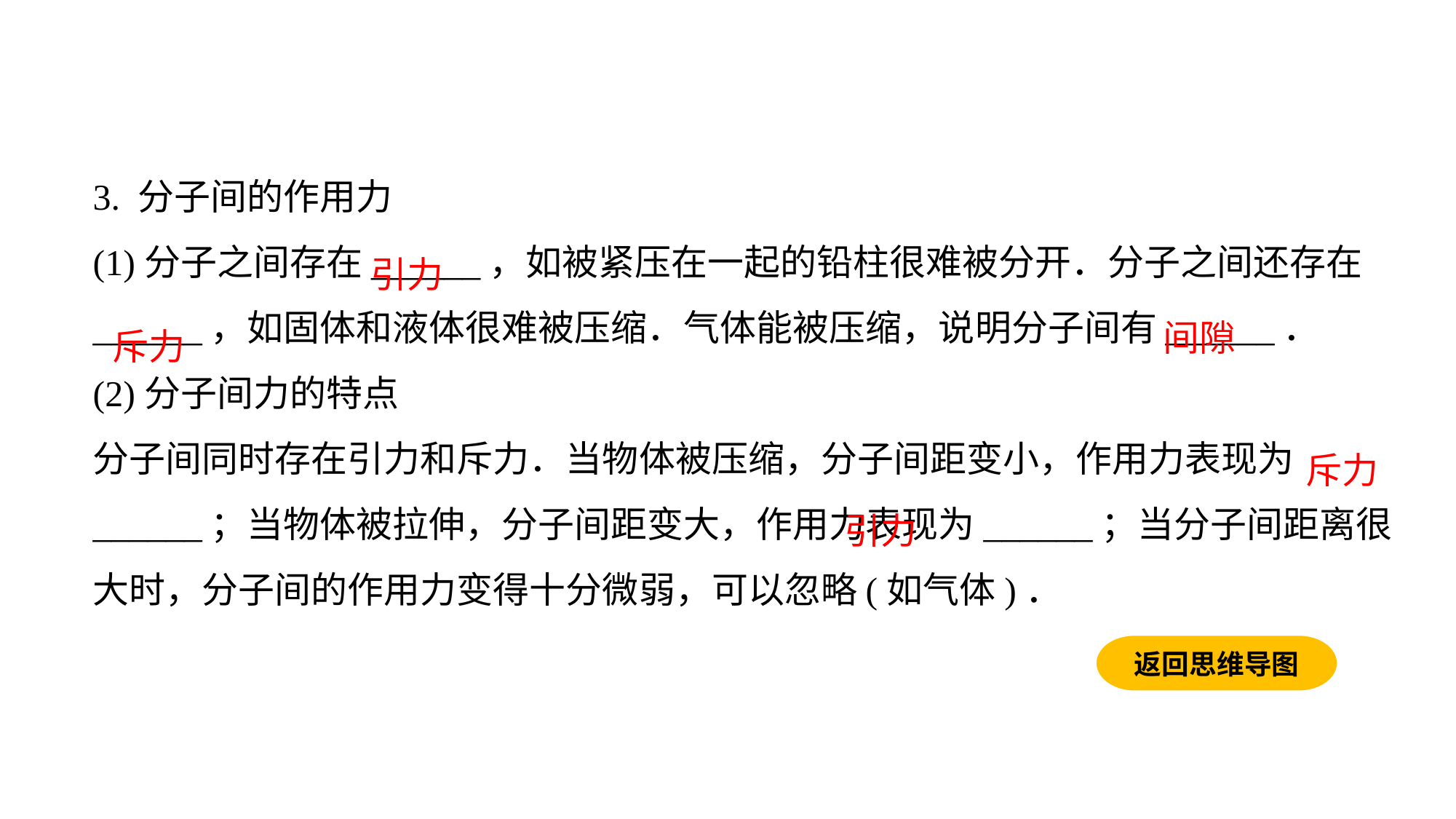

3. 分子间的作用力(1)分子之间存在______，如被紧压在一起的铅柱很难被分开．分子之间还存在______，如固体和液体很难被压缩．气体能被压缩，说明分子间有______．
(2)分子间力的特点分子间同时存在引力和斥力．当物体被压缩，分子间距变小，作用力表现为______；当物体被拉伸，分子间距变大，作用力表现为______；当分子间距离很大时，分子间的作用力变得十分微弱，可以忽略(如气体)．

引力
间隙
斥力
斥力
引力
返回思维导图